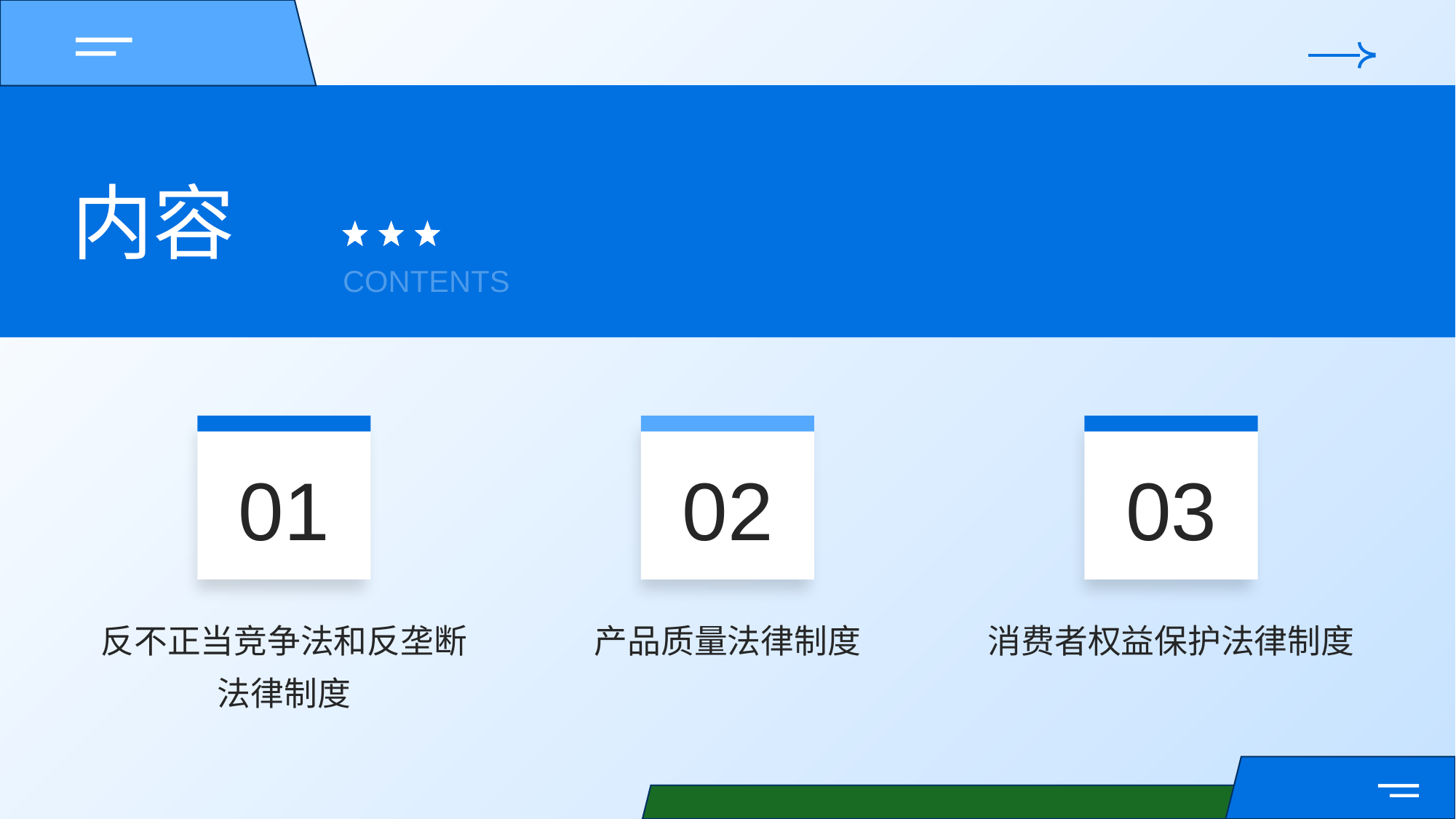

内容

CONTENTS

01
02
03
反不正当竞争法和反垄断法律制度
产品质量法律制度
消费者权益保护法律制度